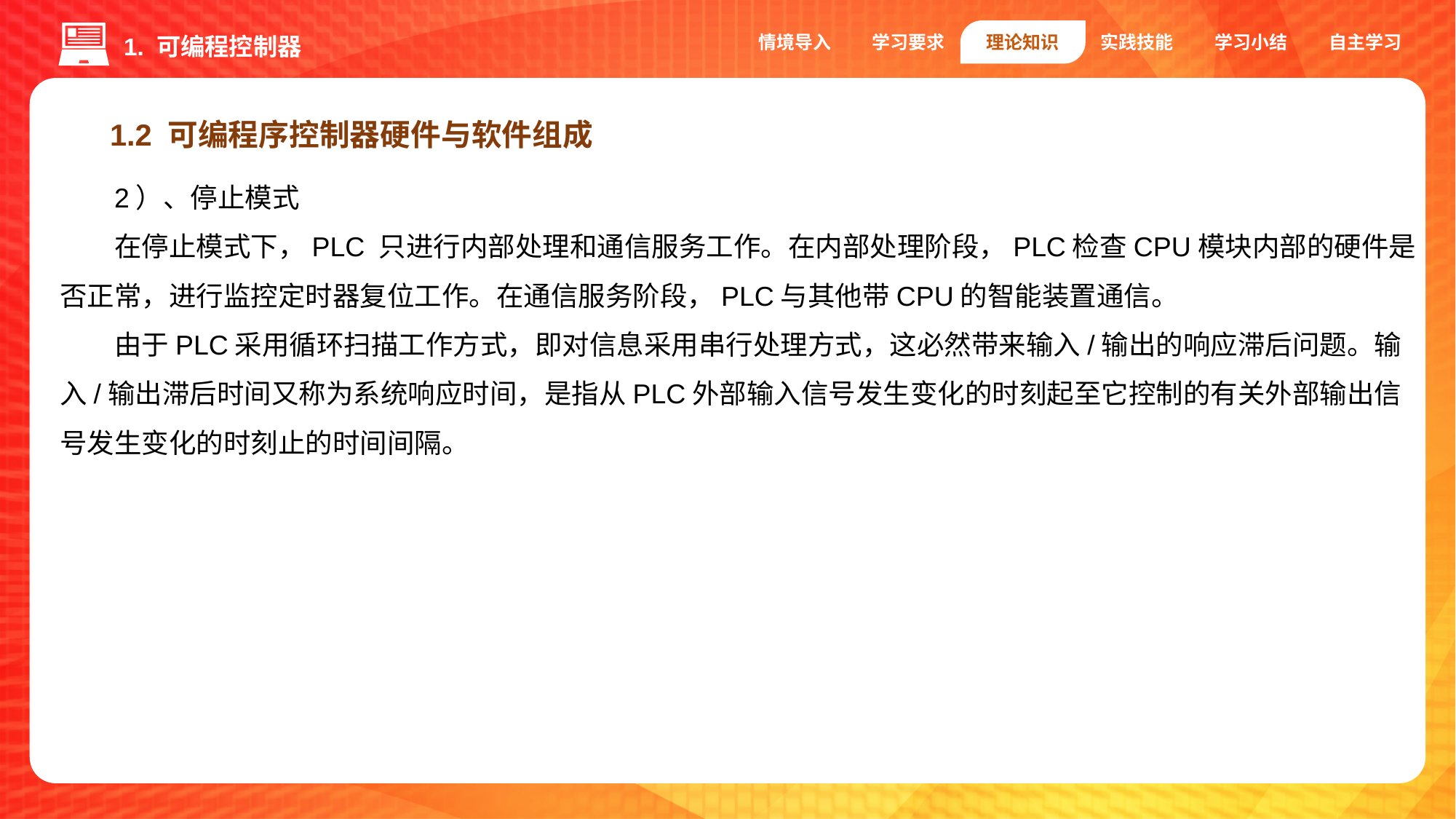

情境导入
学习要求
理论知识
实践技能
学习小结
自主学习

1. 可编程控制器
1.2 可编程序控制器硬件与软件组成
2）、停止模式
在停止模式下，PLC 只进行内部处理和通信服务工作。在内部处理阶段，PLC检查CPU模块内部的硬件是否正常，进行监控定时器复位工作。在通信服务阶段，PLC与其他带CPU的智能装置通信。
由于PLC采用循环扫描工作方式，即对信息采用串行处理方式，这必然带来输入/输出的响应滞后问题。输入/输出滞后时间又称为系统响应时间，是指从PLC外部输入信号发生变化的时刻起至它控制的有关外部输出信号发生变化的时刻止的时间间隔。